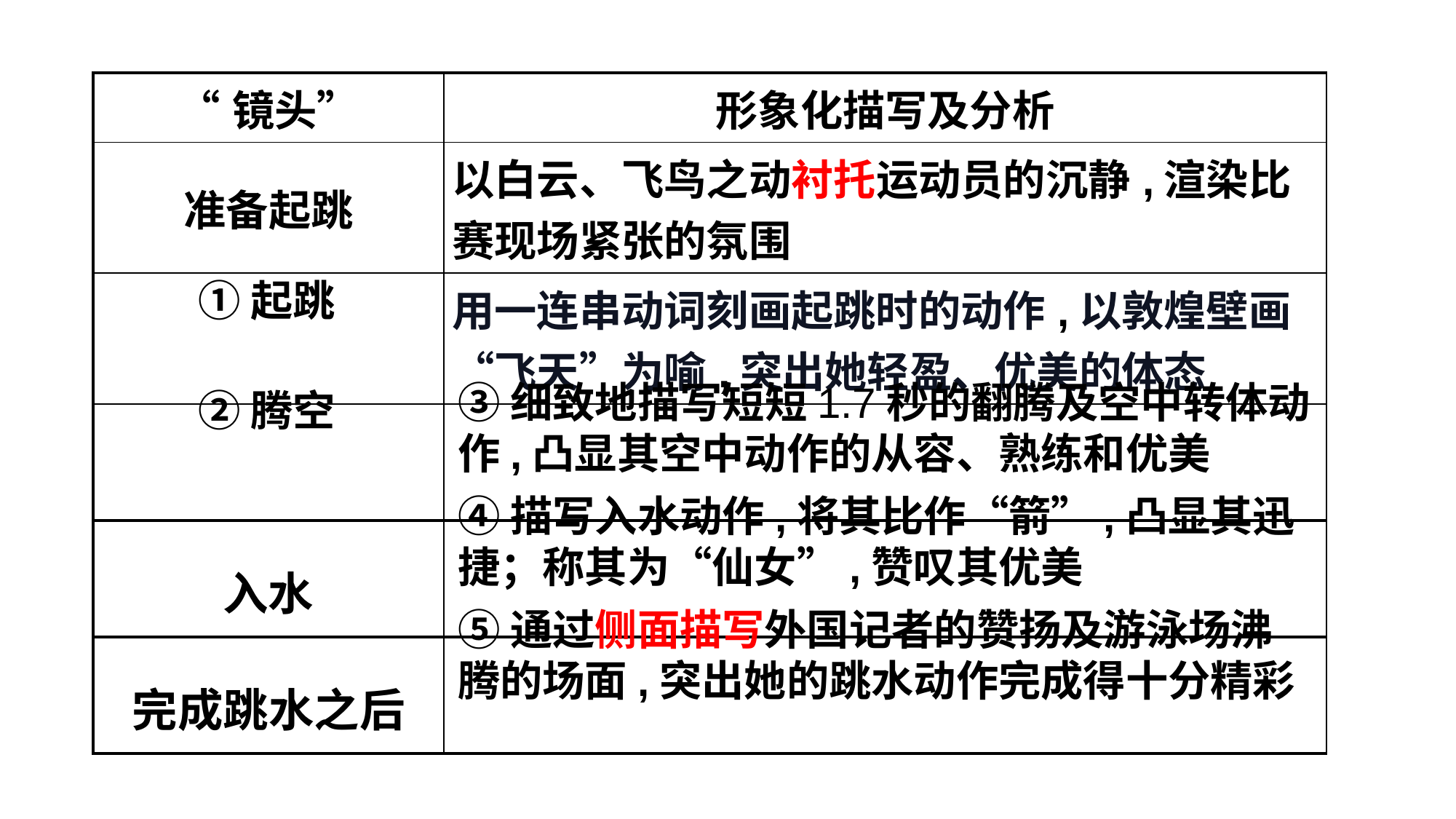

| “镜头” | 形象化描写及分析 |
| --- | --- |
| 准备起跳 | 以白云、飞鸟之动衬托运动员的沉静,渲染比赛现场紧张的氛围 |
|  | 用一连串动词刻画起跳时的动作,以敦煌壁画“飞天”为喻,突出她轻盈、优美的体态 |
|  |  |
| 入水 |  |
| 完成跳水之后 |  |

①起跳
③细致地描写短短1.7秒的翻腾及空中转体动作,凸显其空中动作的从容、熟练和优美
②腾空
④描写入水动作,将其比作“箭”,凸显其迅捷；称其为“仙女”,赞叹其优美
⑤通过侧面描写外国记者的赞扬及游泳场沸腾的场面,突出她的跳水动作完成得十分精彩